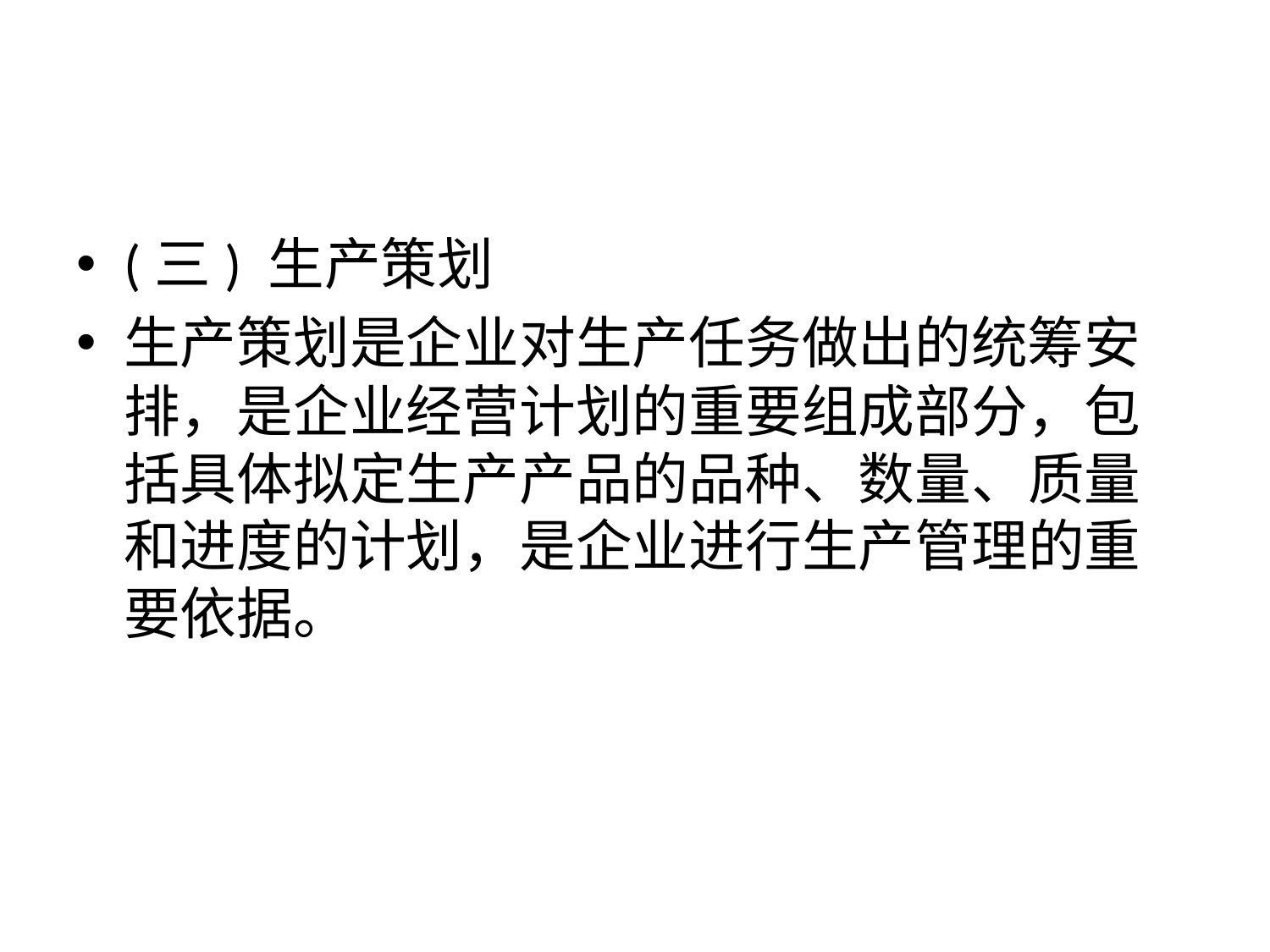

#
(三) 生产策划
生产策划是企业对生产任务做出的统筹安排，是企业经营计划的重要组成部分，包括具体拟定生产产品的品种、数量、质量和进度的计划，是企业进行生产管理的重要依据。